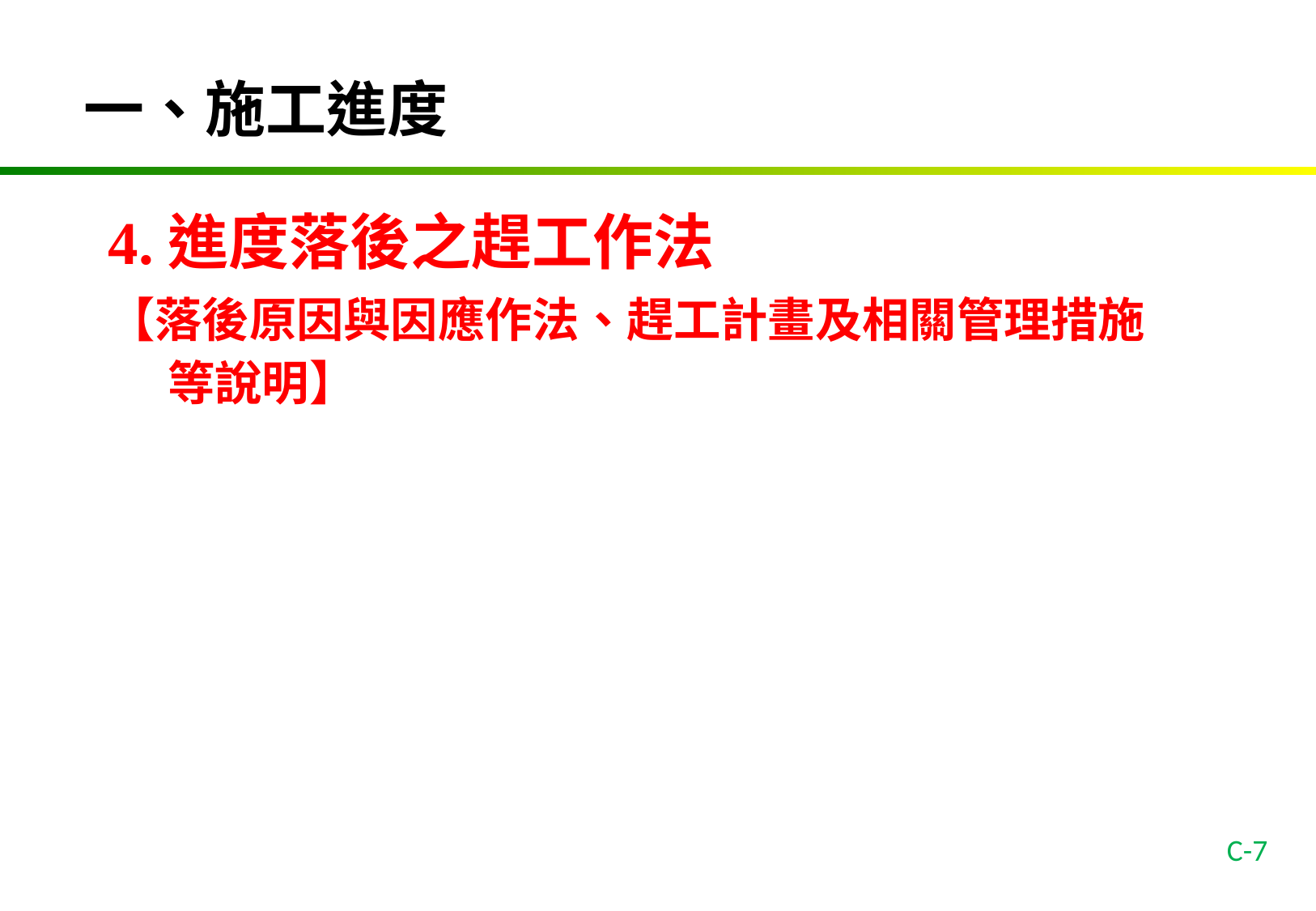

一、施工進度

4.進度落後之趕工作法
【落後原因與因應作法、趕工計畫及相關管理措施等說明】

C-7